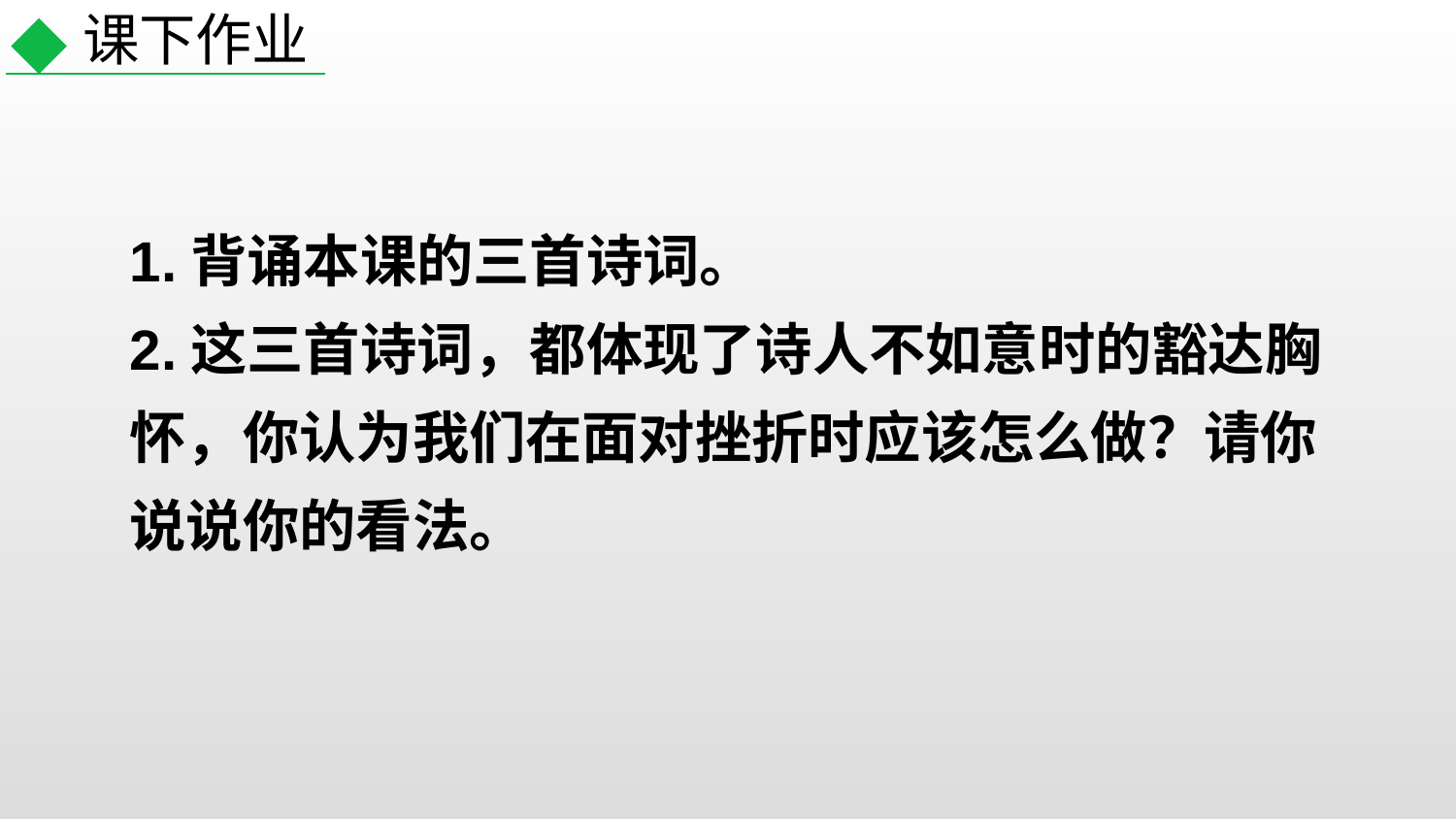

课下作业

1.背诵本课的三首诗词。
2.这三首诗词，都体现了诗人不如意时的豁达胸怀，你认为我们在面对挫折时应该怎么做？请你说说你的看法。